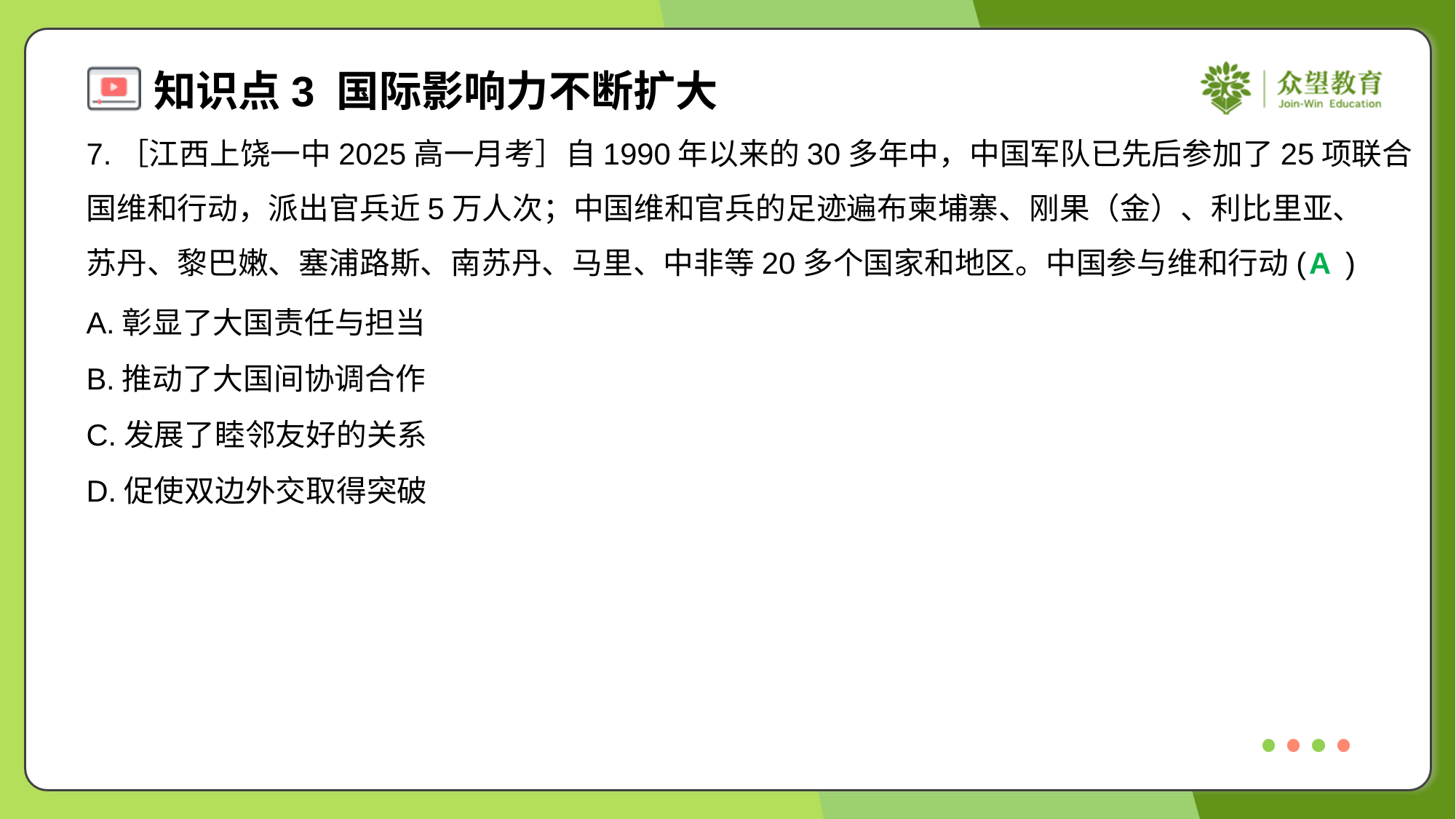

7.［江西上饶一中2025高一月考］自1990年以来的30多年中，中国军队已先后参加了25项联合
国维和行动，派出官兵近5万人次；中国维和官兵的足迹遍布柬埔寨、刚果（金）、利比里亚、
苏丹、黎巴嫩、塞浦路斯、南苏丹、马里、中非等20多个国家和地区。中国参与维和行动(     )
A
A.彰显了大国责任与担当
B.推动了大国间协调合作
C.发展了睦邻友好的关系
D.促使双边外交取得突破